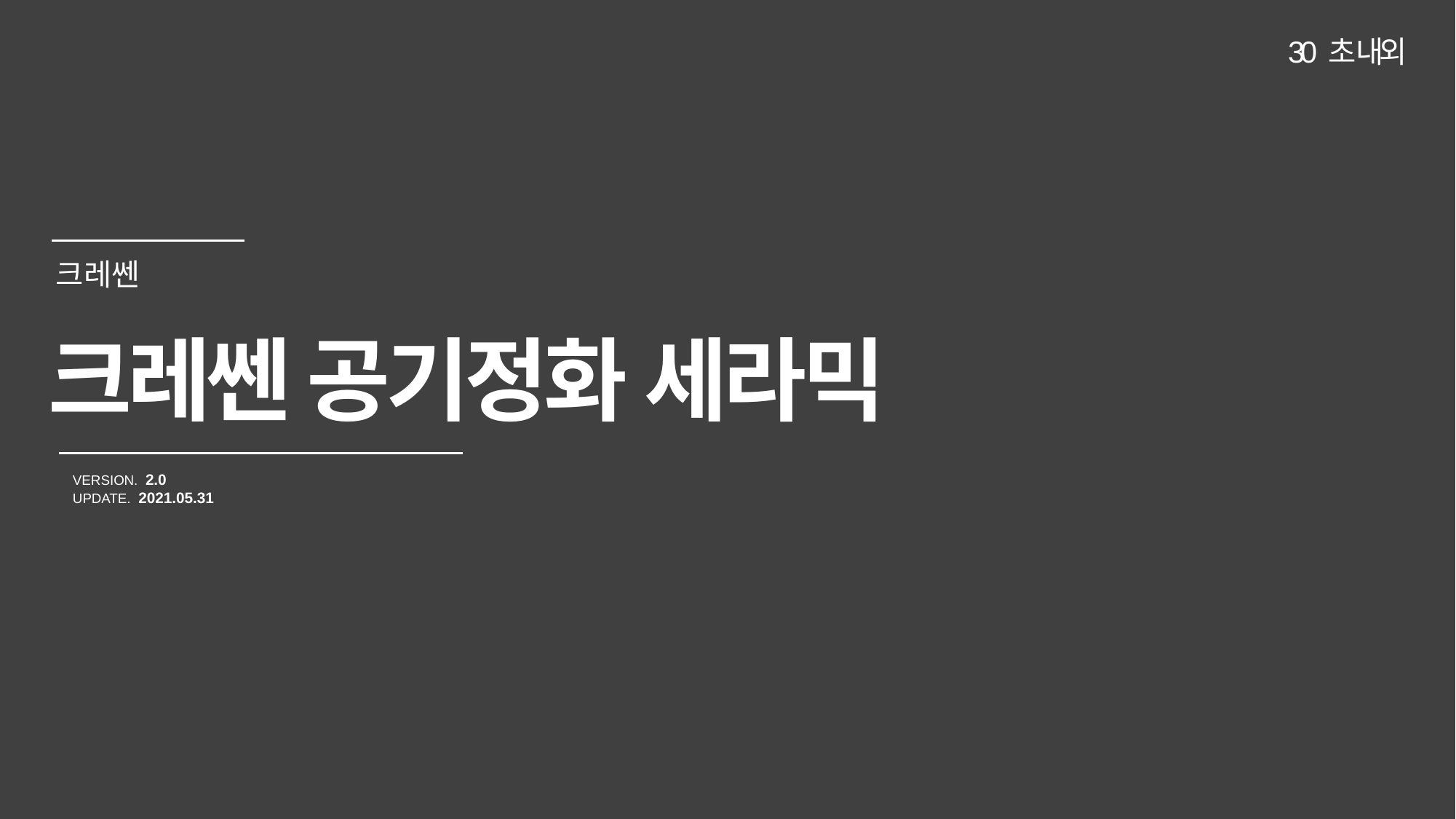

30 초 내외
크레쎈 공기정화 세라믹
VERSION.  2.0
UPDATE.  2021.05.31

크레쎈